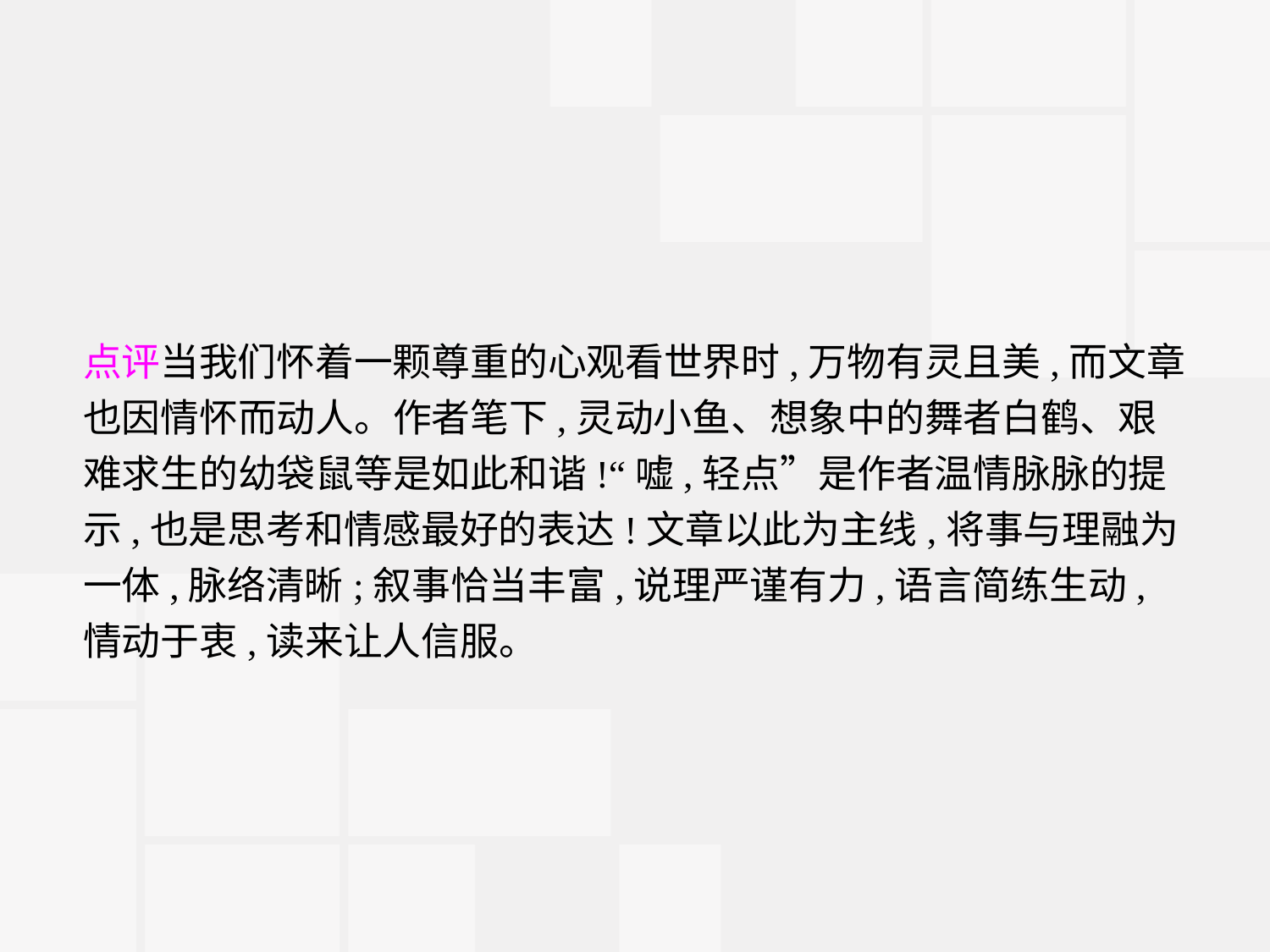

点评当我们怀着一颗尊重的心观看世界时,万物有灵且美,而文章也因情怀而动人。作者笔下,灵动小鱼、想象中的舞者白鹤、艰难求生的幼袋鼠等是如此和谐!“嘘,轻点”是作者温情脉脉的提示,也是思考和情感最好的表达!文章以此为主线,将事与理融为一体,脉络清晰;叙事恰当丰富,说理严谨有力,语言简练生动,情动于衷,读来让人信服。